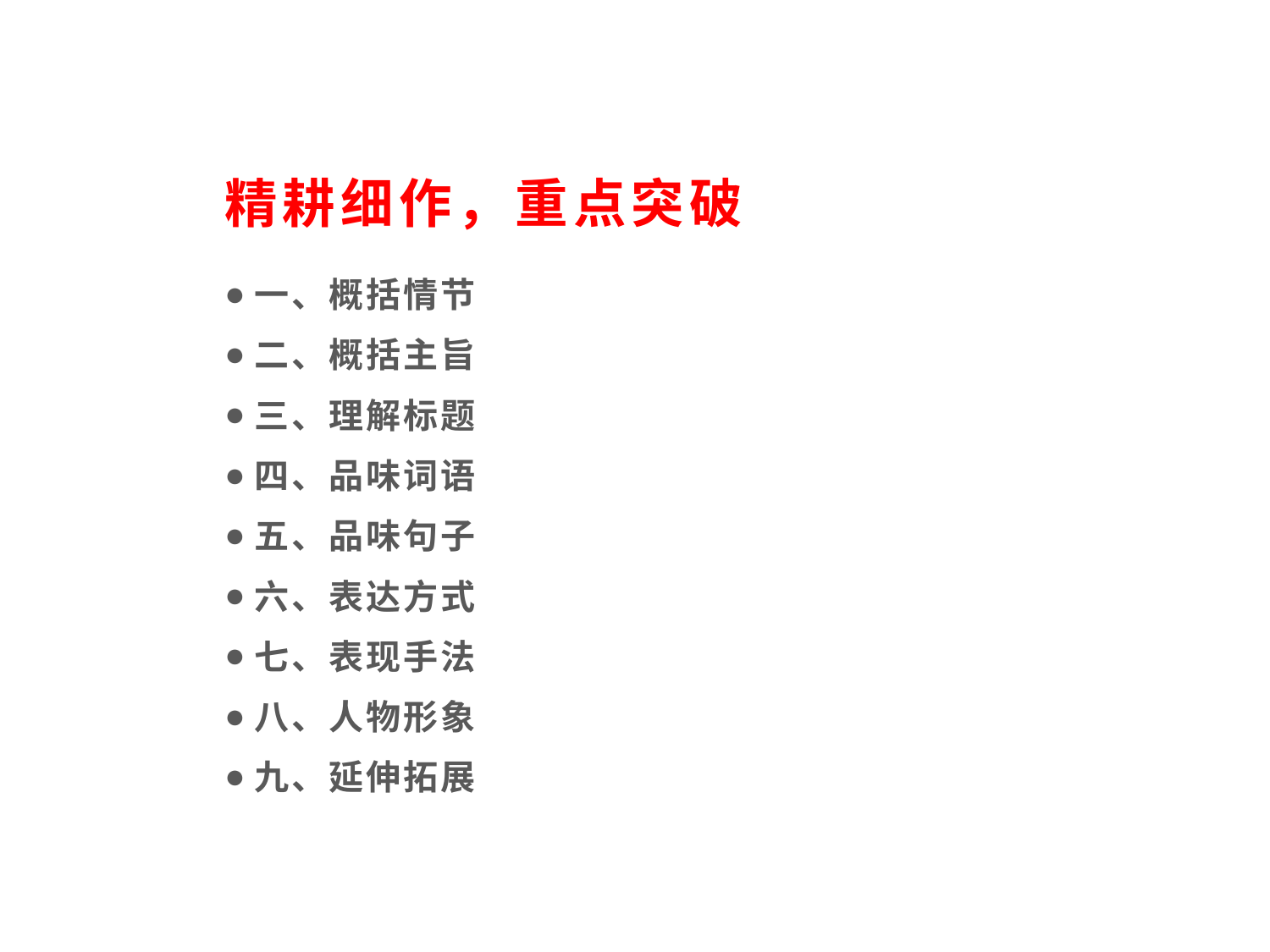

精耕细作，重点突破
一、概括情节
二、概括主旨
三、理解标题
四、品味词语
五、品味句子
六、表达方式
七、表现手法
八、人物形象
九、延伸拓展
2